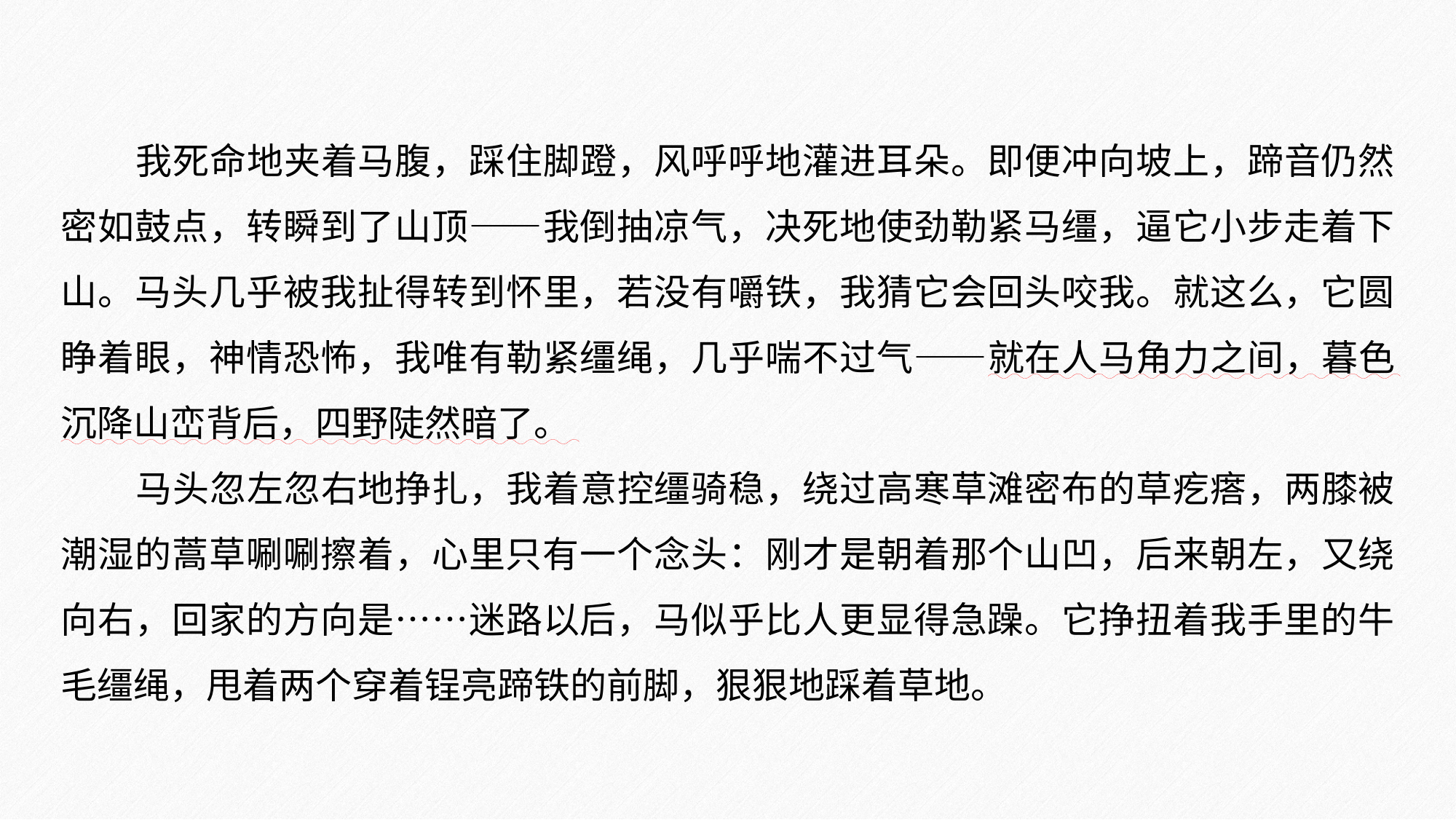

我死命地夹着马腹，踩住脚蹬，风呼呼地灌进耳朵。即便冲向坡上，蹄音仍然密如鼓点，转瞬到了山顶——我倒抽凉气，决死地使劲勒紧马缰，逼它小步走着下山。马头几乎被我扯得转到怀里，若没有嚼铁，我猜它会回头咬我。就这么，它圆睁着眼，神情恐怖，我唯有勒紧缰绳，几乎喘不过气——就在人马角力之间，暮色沉降山峦背后，四野陡然暗了。
马头忽左忽右地挣扎，我着意控缰骑稳，绕过高寒草滩密布的草疙瘩，两膝被潮湿的蒿草唰唰擦着，心里只有一个念头：刚才是朝着那个山凹，后来朝左，又绕向右，回家的方向是……迷路以后，马似乎比人更显得急躁。它挣扭着我手里的牛毛缰绳，甩着两个穿着锃亮蹄铁的前脚，狠狠地踩着草地。